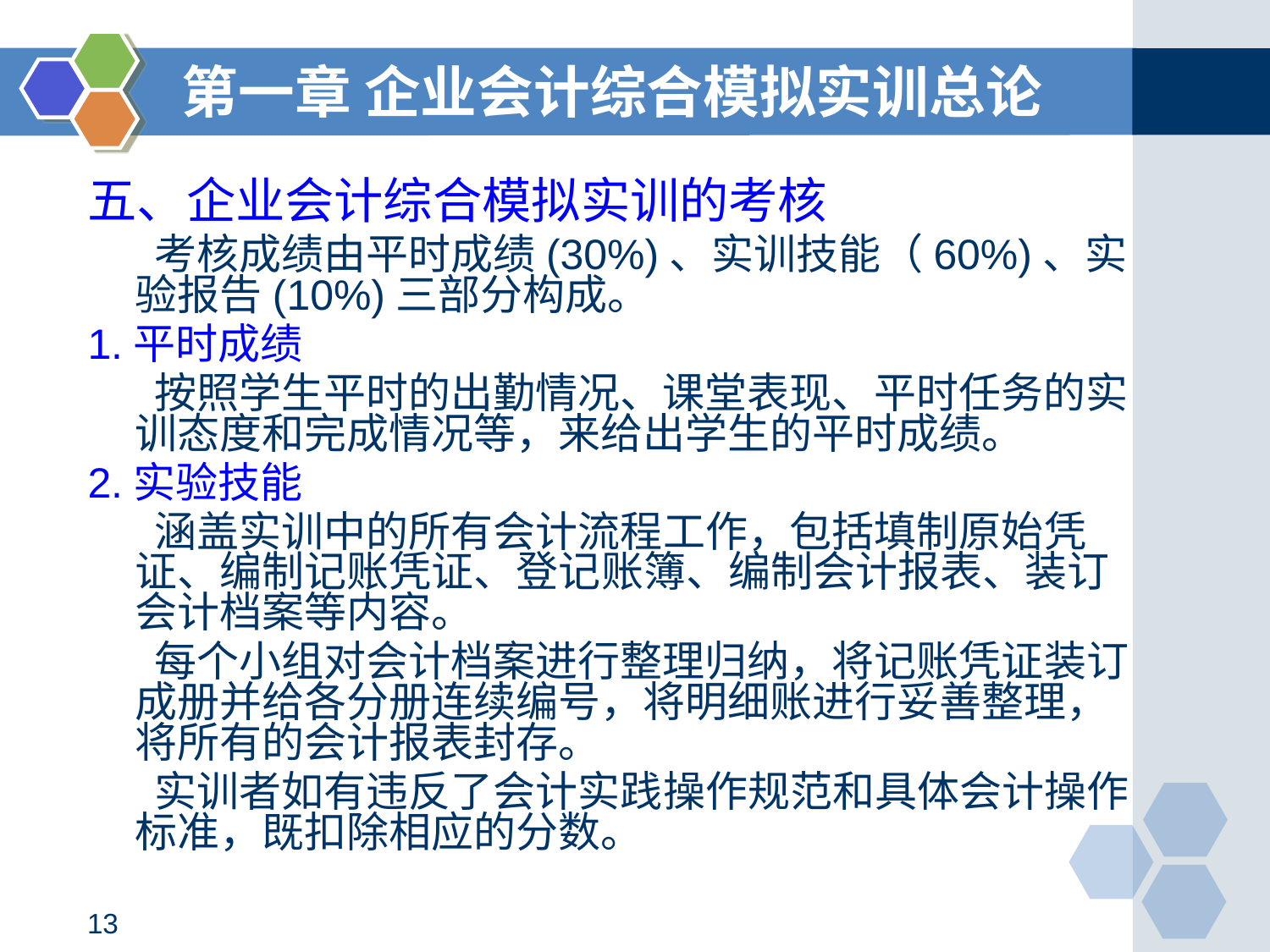

第一章 企业会计综合模拟实训总论
五、企业会计综合模拟实训的考核
      考核成绩由平时成绩(30%)、实训技能（60%)、实验报告(10%)三部分构成。
1.平时成绩
      按照学生平时的出勤情况、课堂表现、平时任务的实训态度和完成情况等，来给出学生的平时成绩。
2.实验技能
      涵盖实训中的所有会计流程工作，包括填制原始凭证、编制记账凭证、登记账簿、编制会计报表、装订会计档案等内容。
      每个小组对会计档案进行整理归纳，将记账凭证装订成册并给各分册连续编号，将明细账进行妥善整理，将所有的会计报表封存。
      实训者如有违反了会计实践操作规范和具体会计操作标准，既扣除相应的分数。